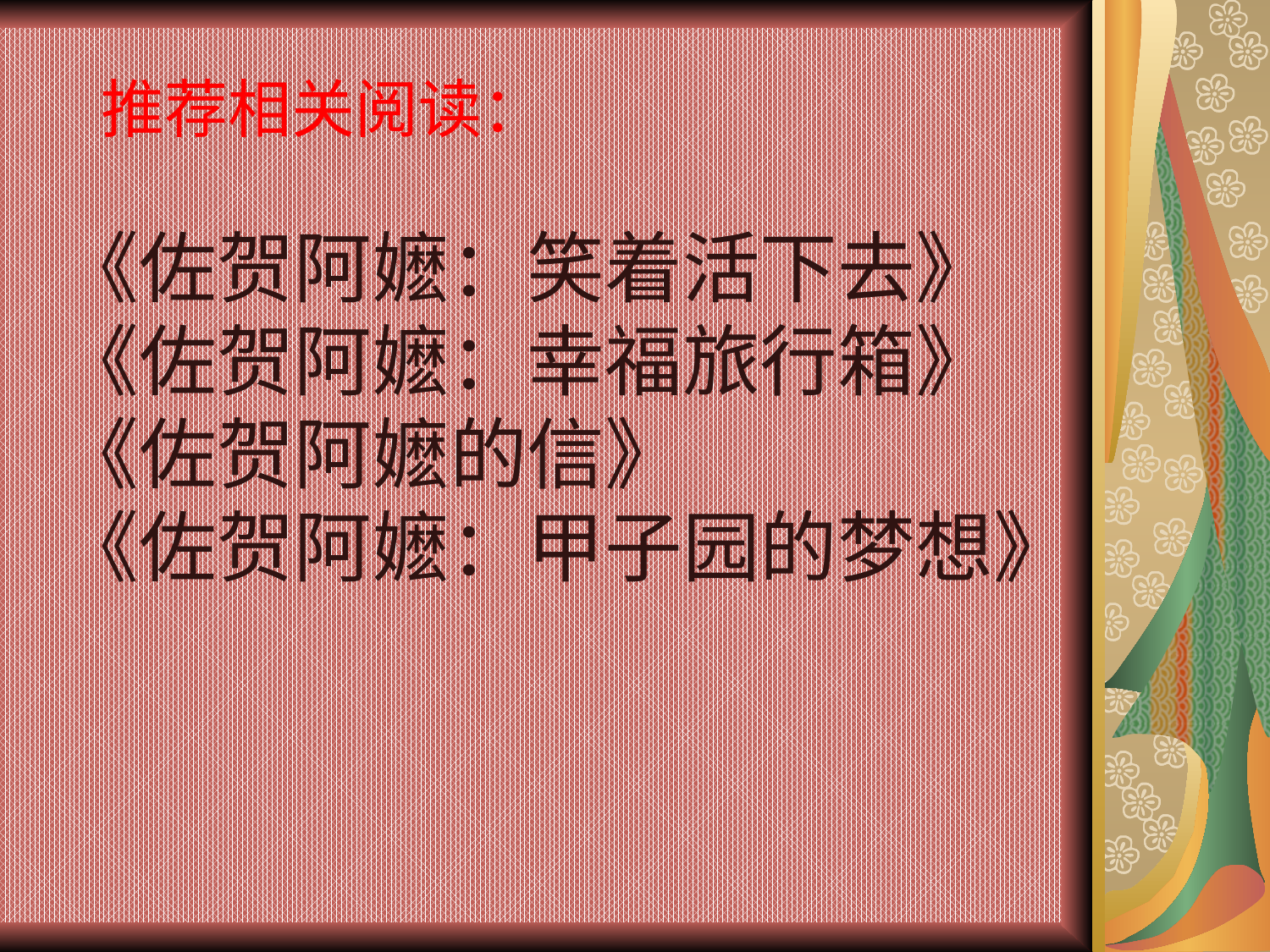

推荐相关阅读：
《佐贺阿嬷：笑着活下去》
《佐贺阿嬷：幸福旅行箱》
《佐贺阿嬷的信》
《佐贺阿嬷：甲子园的梦想》